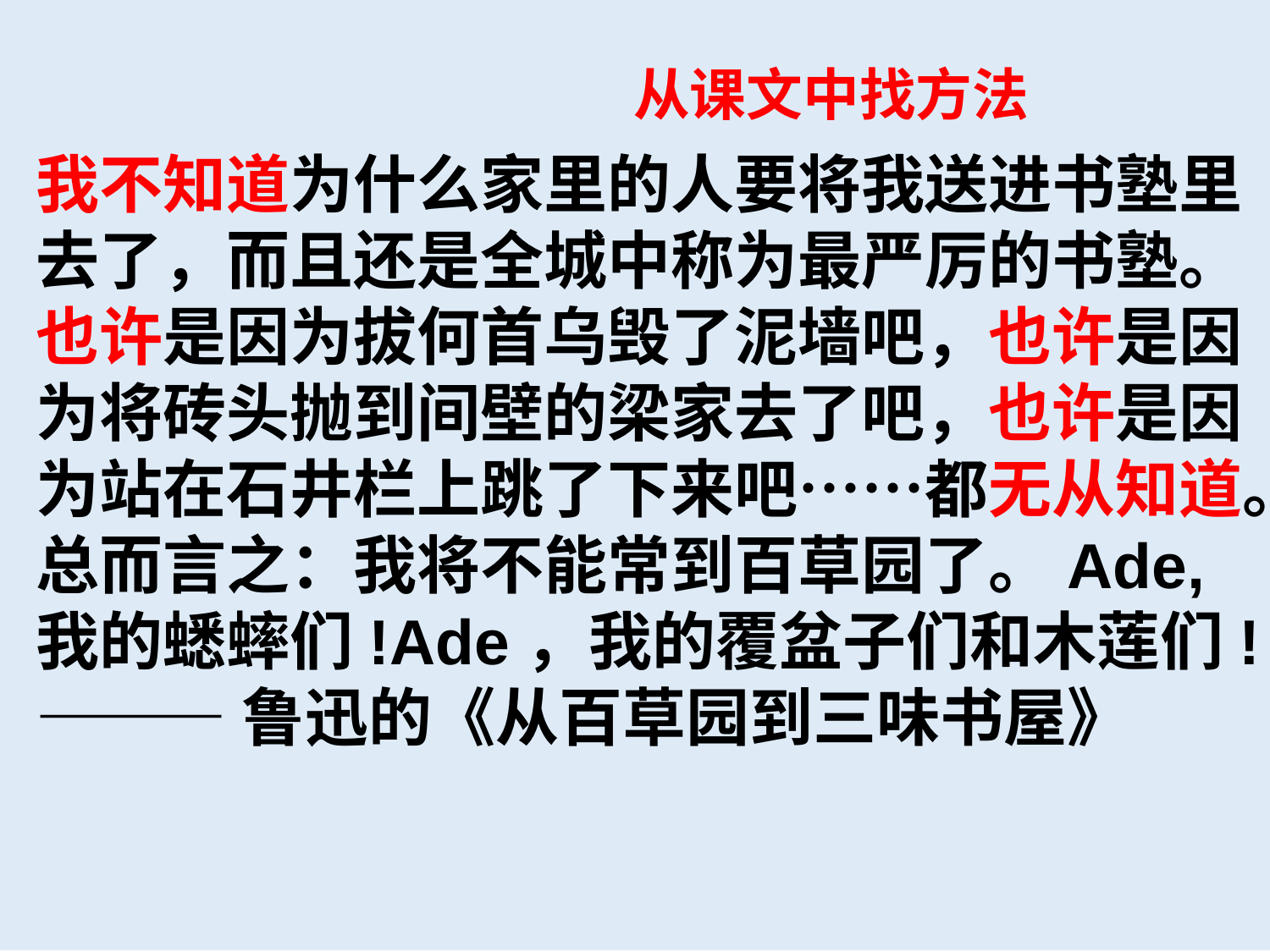

从课文中找方法
我不知道为什么家里的人要将我送进书塾里去了，而且还是全城中称为最严厉的书塾。也许是因为拔何首乌毁了泥墙吧，也许是因为将砖头抛到间壁的梁家去了吧，也许是因为站在石井栏上跳了下来吧……都无从知道。总而言之：我将不能常到百草园了。Ade,我的蟋蟀们!Ade，我的覆盆子们和木莲们!
———鲁迅的《从百草园到三味书屋》